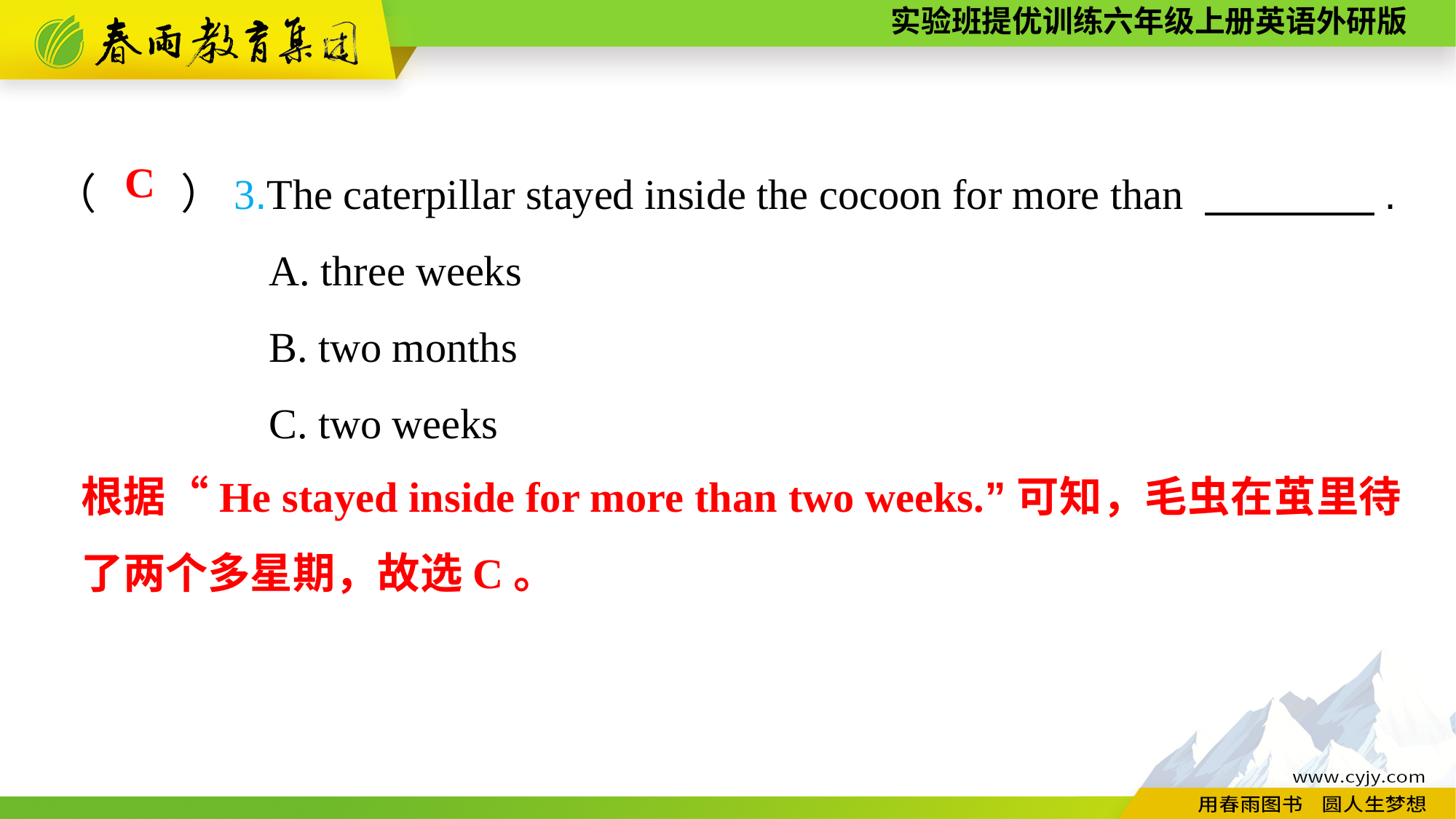

（　　）3.The caterpillar stayed inside the cocoon for more than 　　　　.
A. three weeks
B. two months
C. two weeks
C
根据“He stayed inside for more than two weeks.”可知，毛虫在茧里待了两个多星期，故选C。